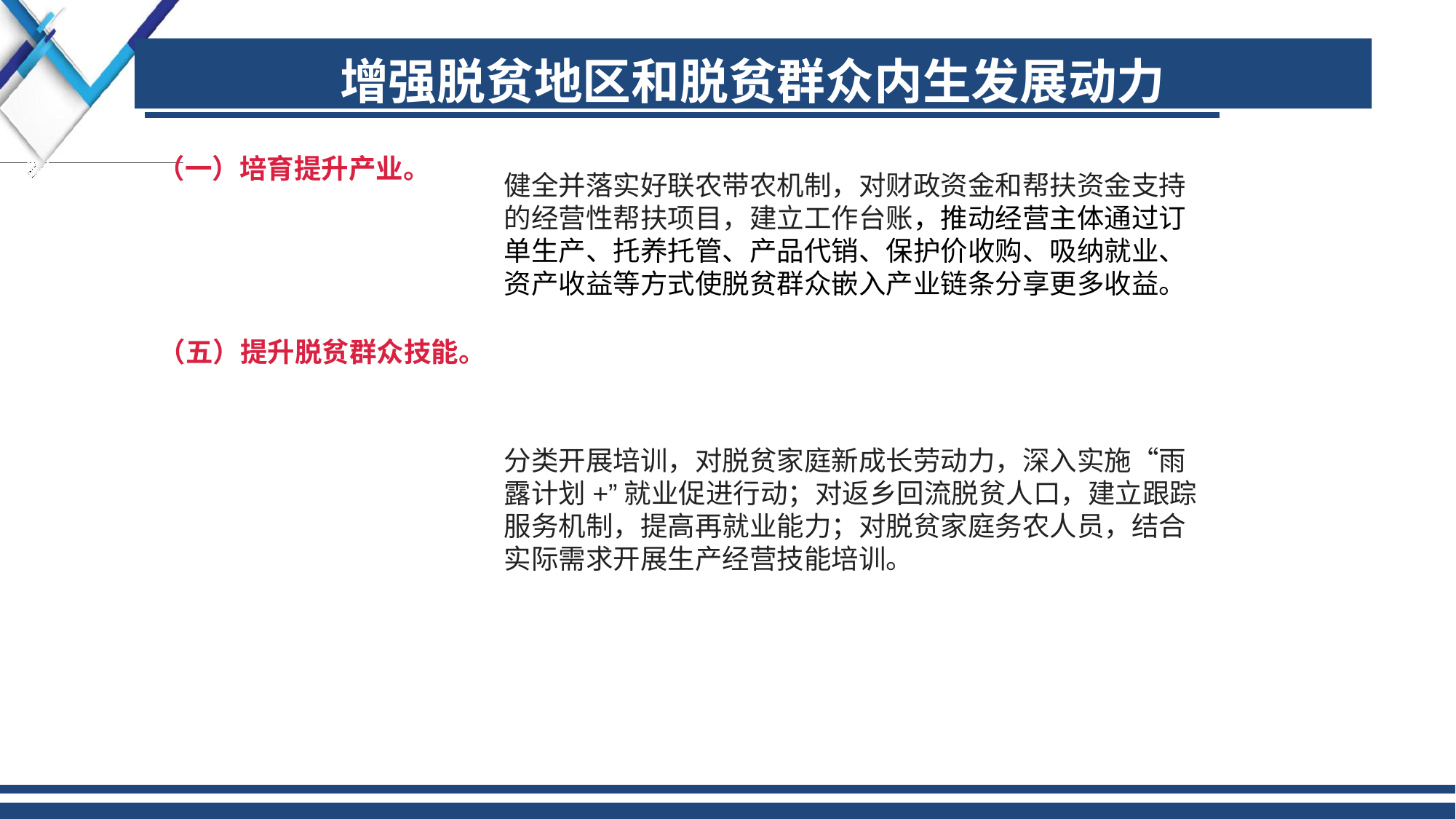

增强脱贫地区和脱贫群众内生发展动力

（一）培育提升产业。
健全并落实好联农带农机制，对财政资金和帮扶资金支持的经营性帮扶项目，建立工作台账，推动经营主体通过订单生产、托养托管、产品代销、保护价收购、吸纳就业、资产收益等方式使脱贫群众嵌入产业链条分享更多收益。
（五）提升脱贫群众技能。
分类开展培训，对脱贫家庭新成长劳动力，深入实施“雨露计划+”就业促进行动；对返乡回流脱贫人口，建立跟踪服务机制，提高再就业能力；对脱贫家庭务农人员，结合实际需求开展生产经营技能培训。
强化巩固拓展脱贫攻坚成果同乡村振兴有效衔接支撑保障